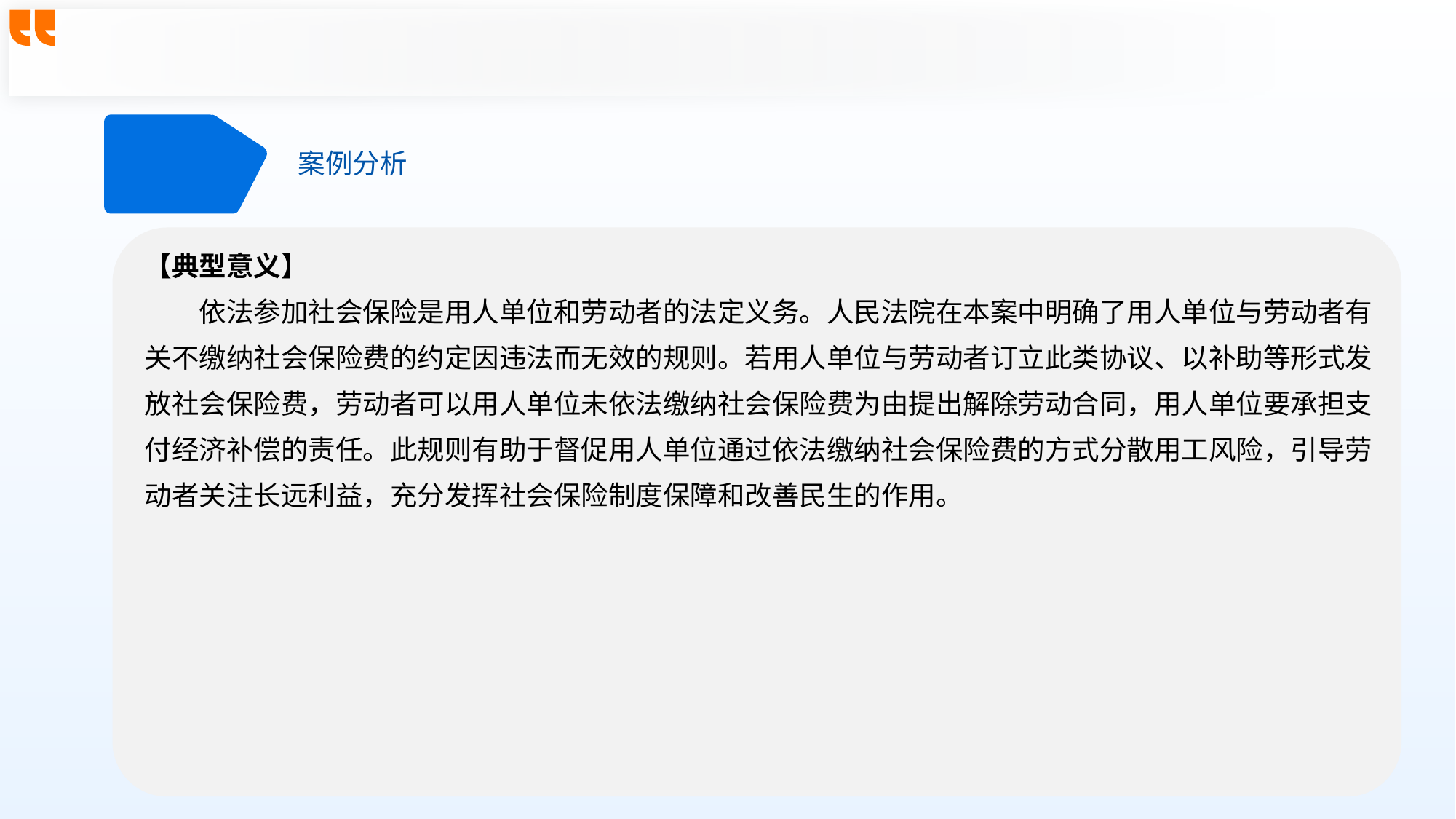

案例分析

【典型意义】
　　依法参加社会保险是用人单位和劳动者的法定义务。人民法院在本案中明确了用人单位与劳动者有关不缴纳社会保险费的约定因违法而无效的规则。若用人单位与劳动者订立此类协议、以补助等形式发放社会保险费，劳动者可以用人单位未依法缴纳社会保险费为由提出解除劳动合同，用人单位要承担支付经济补偿的责任。此规则有助于督促用人单位通过依法缴纳社会保险费的方式分散用工风险，引导劳动者关注长远利益，充分发挥社会保险制度保障和改善民生的作用。